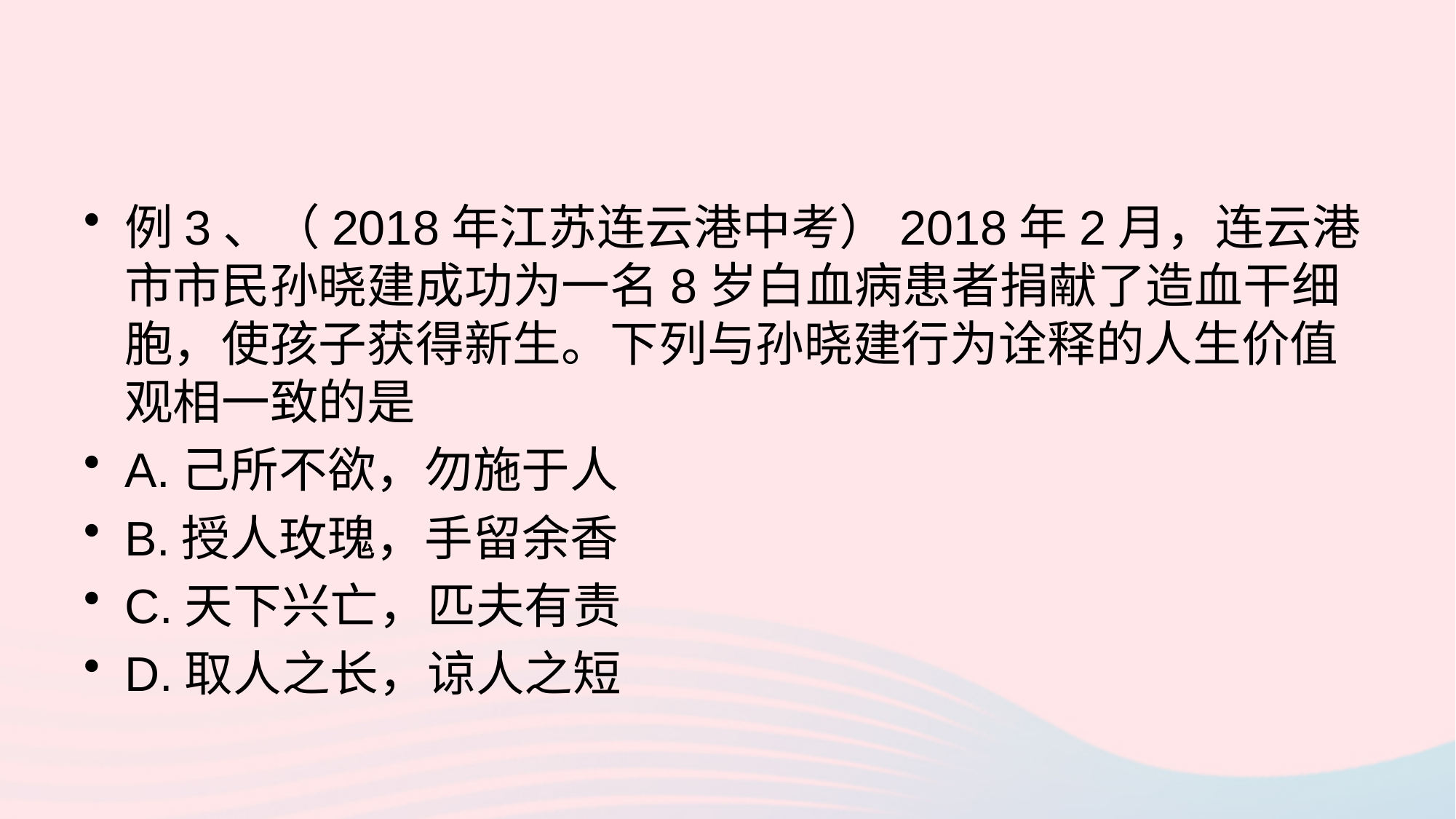

例3、（2018年江苏连云港中考）2018年2月，连云港市市民孙晓建成功为一名8岁白血病患者捐献了造血干细胞，使孩子获得新生。下列与孙晓建行为诠释的人生价值观相一致的是
A.己所不欲，勿施于人
B.授人玫瑰，手留余香
C.天下兴亡，匹夫有责
D.取人之长，谅人之短